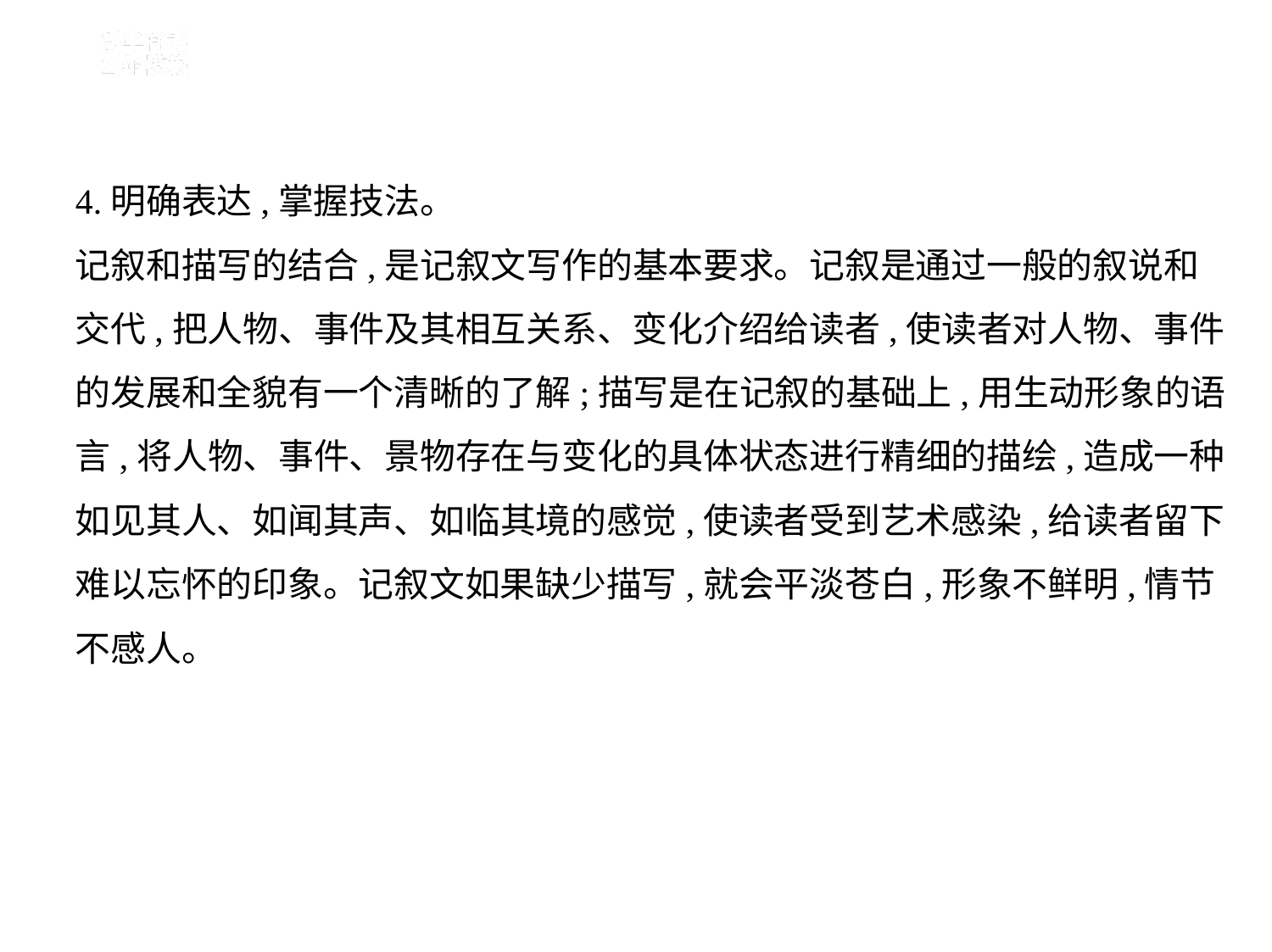

4.明确表达,掌握技法。
记叙和描写的结合,是记叙文写作的基本要求。记叙是通过一般的叙说和
交代,把人物、事件及其相互关系、变化介绍给读者,使读者对人物、事件
的发展和全貌有一个清晰的了解;描写是在记叙的基础上,用生动形象的语
言,将人物、事件、景物存在与变化的具体状态进行精细的描绘,造成一种
如见其人、如闻其声、如临其境的感觉,使读者受到艺术感染,给读者留下
难以忘怀的印象。记叙文如果缺少描写,就会平淡苍白,形象不鲜明,情节
不感人。